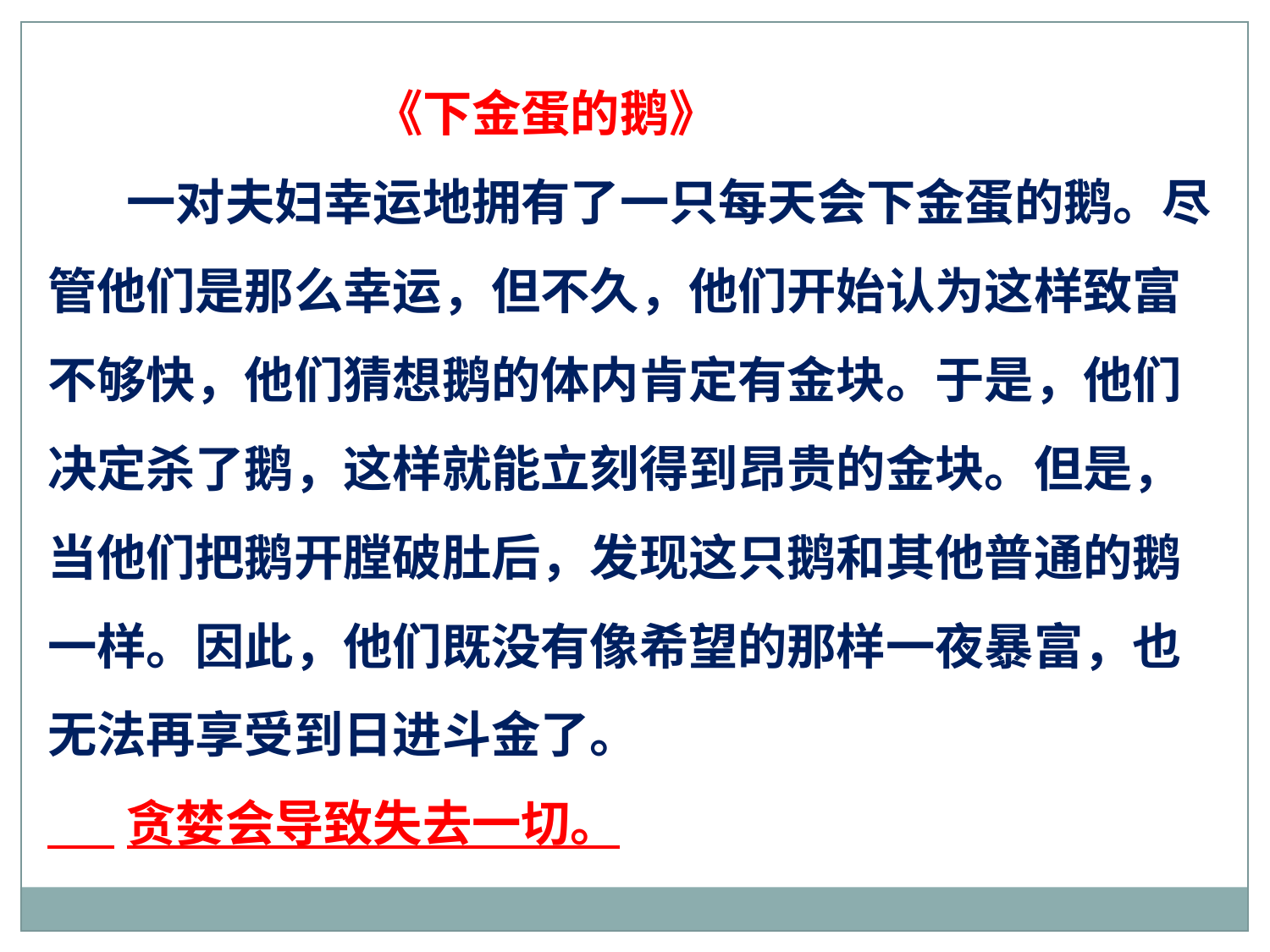

《下金蛋的鹅》
      一对夫妇幸运地拥有了一只每天会下金蛋的鹅。尽管他们是那么幸运，但不久，他们开始认为这样致富不够快，他们猜想鹅的体内肯定有金块。于是，他们决定杀了鹅，这样就能立刻得到昂贵的金块。但是，当他们把鹅开膛破肚后，发现这只鹅和其他普通的鹅一样。因此，他们既没有像希望的那样一夜暴富，也无法再享受到日进斗金了。
      贪婪会导致失去一切。